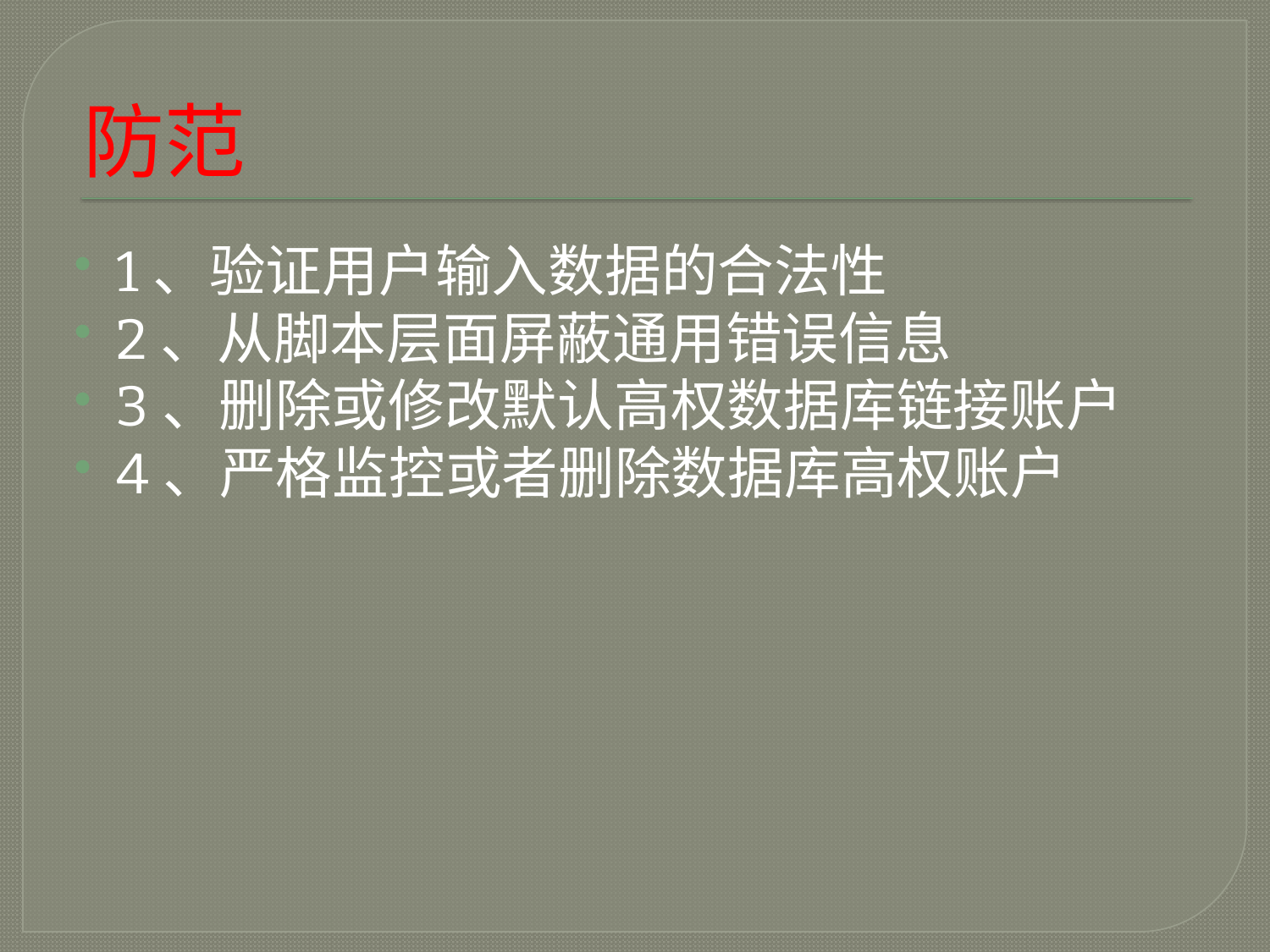

# 防范
1、验证用户输入数据的合法性
2、从脚本层面屏蔽通用错误信息
3、删除或修改默认高权数据库链接账户
4、严格监控或者删除数据库高权账户